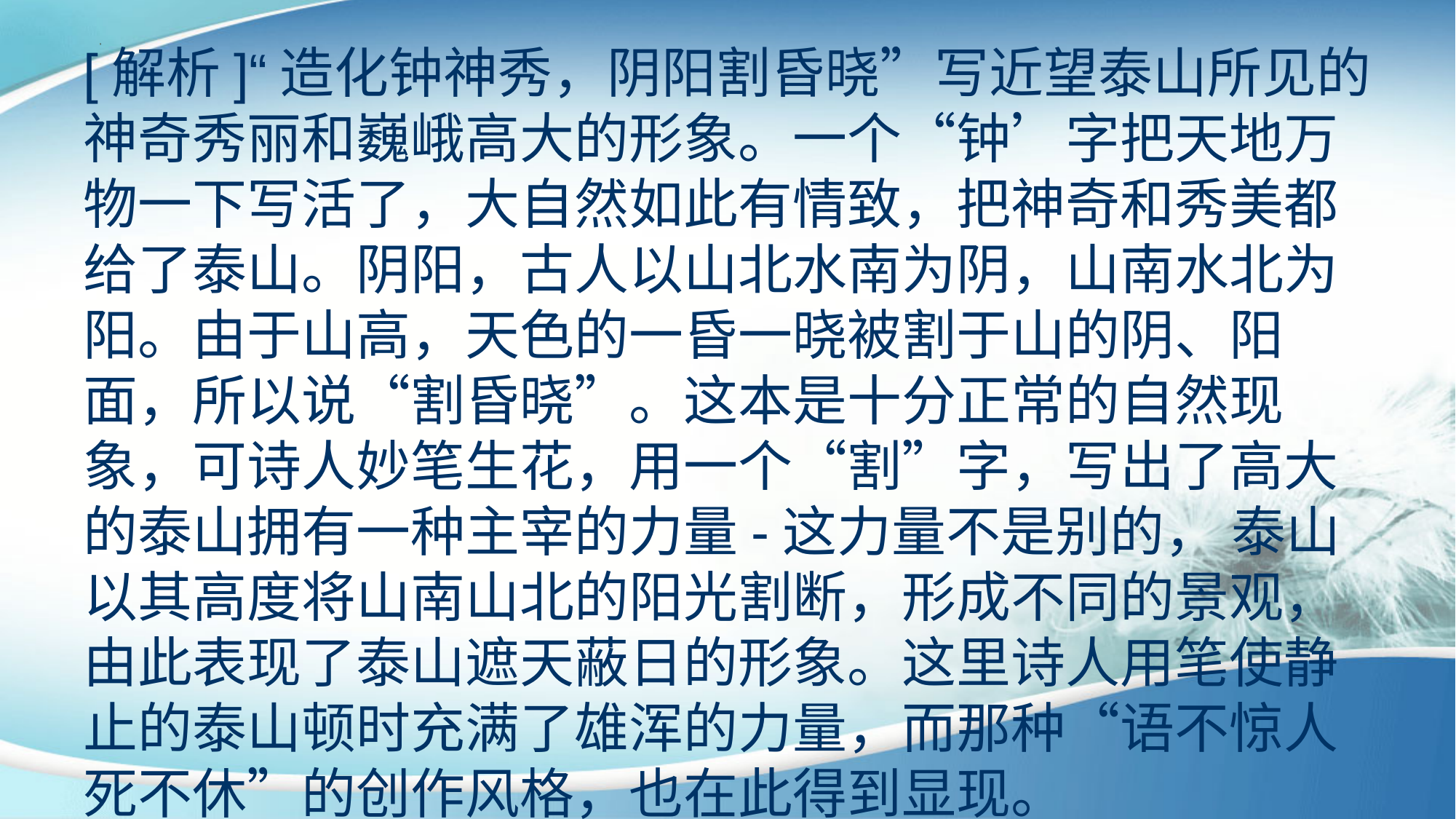

[解析]“造化钟神秀，阴阳割昏晓”写近望泰山所见的神奇秀丽和巍峨高大的形象。一个“钟’字把天地万物一下写活了，大自然如此有情致，把神奇和秀美都给了泰山。阴阳，古人以山北水南为阴，山南水北为阳。由于山高，天色的一昏一晓被割于山的阴、阳面，所以说“割昏晓”。这本是十分正常的自然现象，可诗人妙笔生花，用一个“割”字，写出了高大的泰山拥有一种主宰的力量-这力量不是别的， 泰山以其高度将山南山北的阳光割断，形成不同的景观，由此表现了泰山遮天蔽日的形象。这里诗人用笔使静止的泰山顿时充满了雄浑的力量，而那种“语不惊人死不休”的创作风格，也在此得到显现。